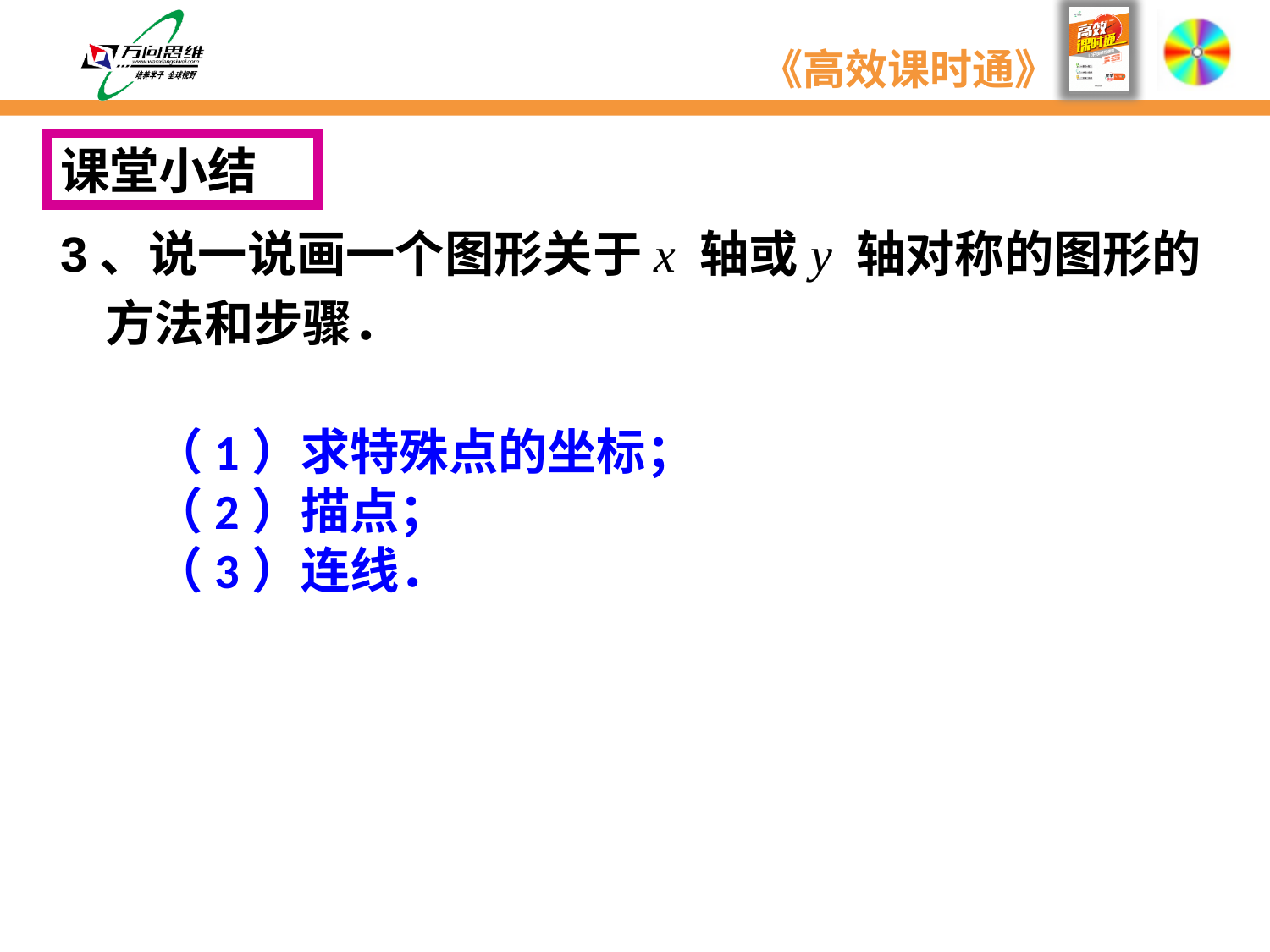

课堂小结
3、说一说画一个图形关于x 轴或y 轴对称的图形的
   方法和步骤．
（1）求特殊点的坐标；
（2）描点；
（3）连线．